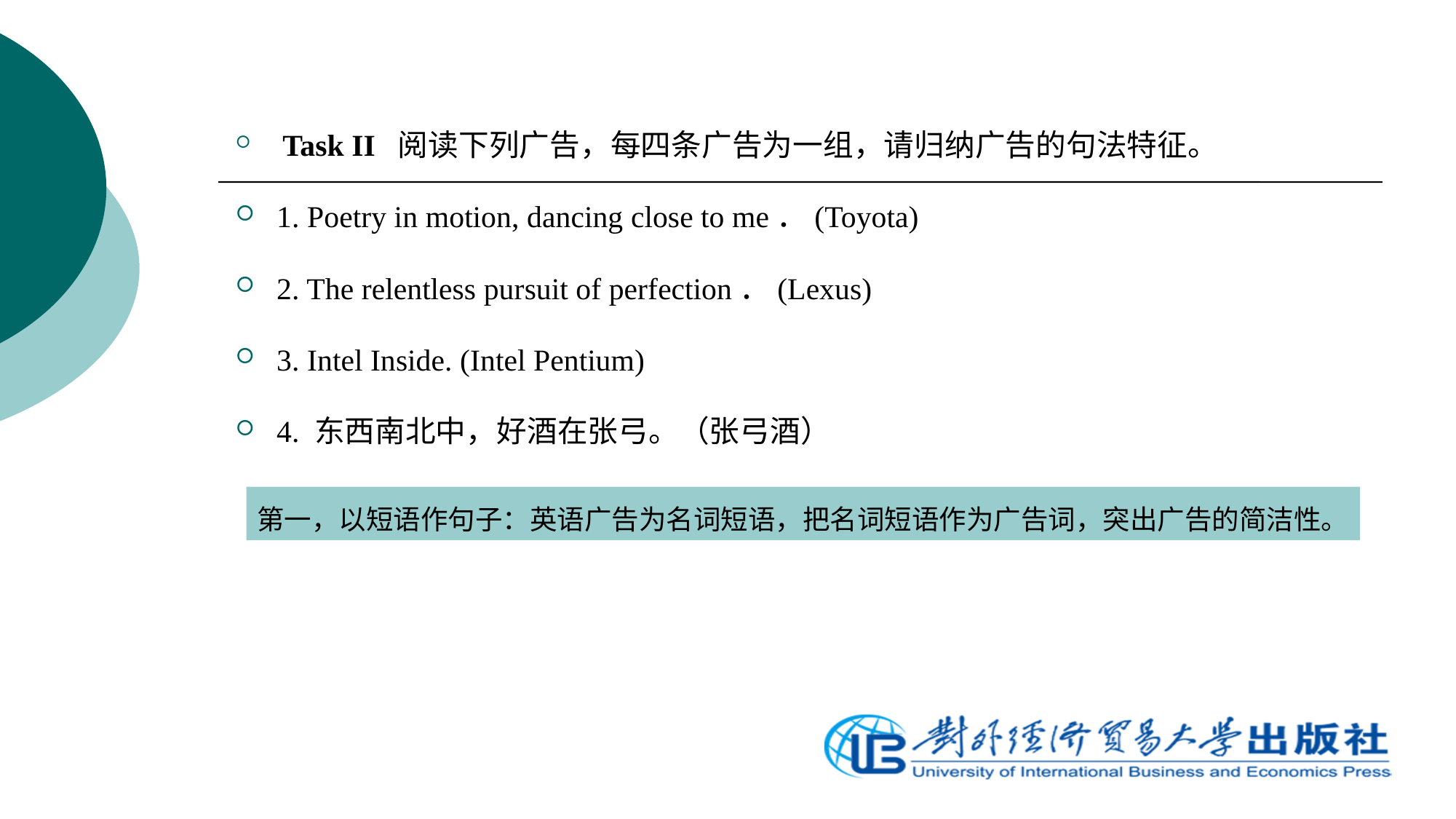

Task II  阅读下列广告，每四条广告为一组，请归纳广告的句法特征。
1. Poetry in motion, dancing close to me．(Toyota)
2. The relentless pursuit of perfection．(Lexus)
3. Intel Inside. (Intel Pentium)
4. 东西南北中，好酒在张弓。（张弓酒）
第一，以短语作句子：英语广告为名词短语，把名词短语作为广告词，突出广告的简洁性。